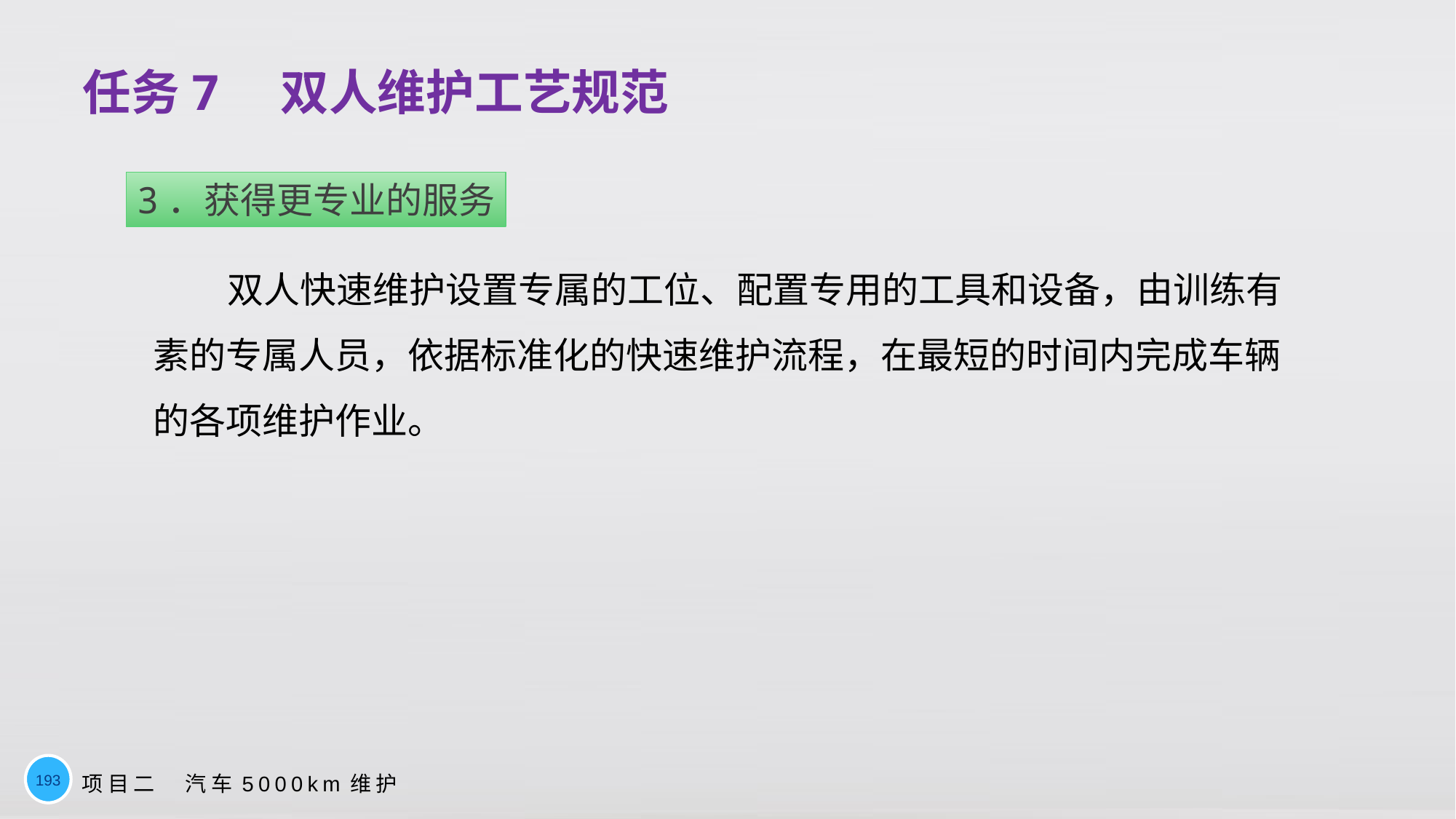

# 任务7　双人维护工艺规范
3．获得更专业的服务
双人快速维护设置专属的工位、配置专用的工具和设备，由训练有素的专属人员，依据标准化的快速维护流程，在最短的时间内完成车辆的各项维护作业。
193